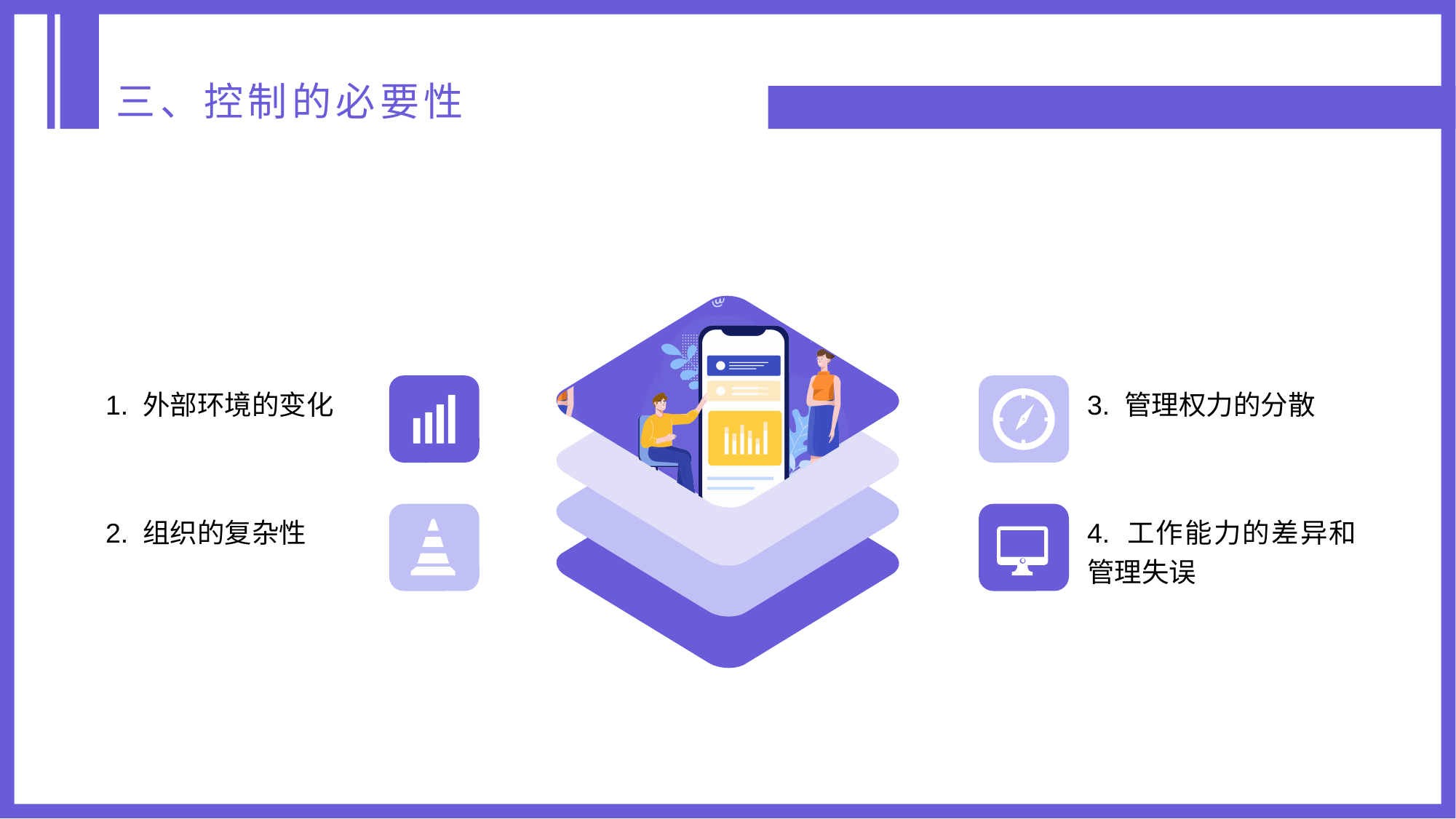

三、控制的必要性

1. 外部环境的变化
3. 管理权力的分散

2. 组织的复杂性
4. 工作能力的差异和管理失误